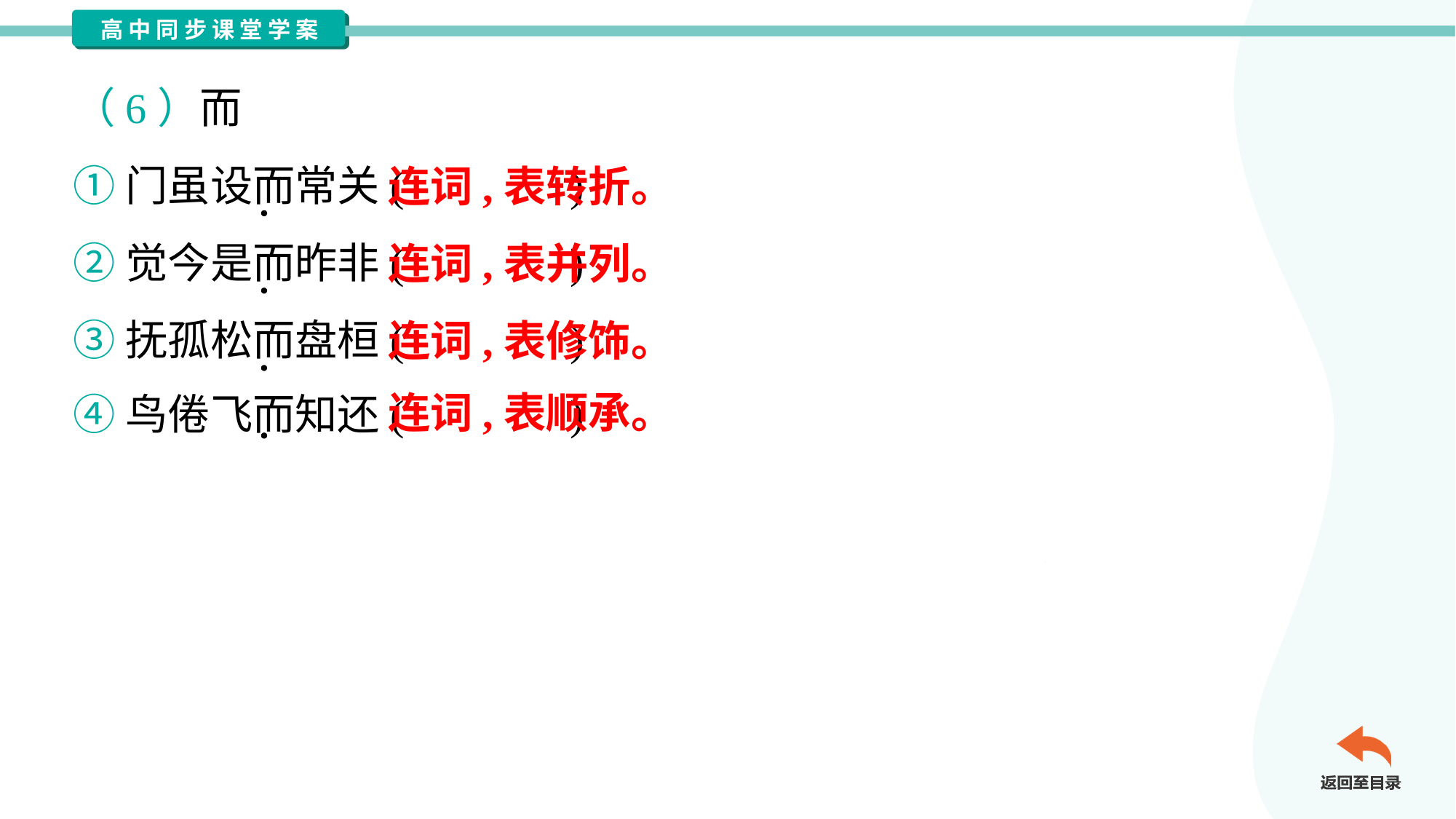

（6）而
①门虽设而常关(              )
②觉今是而昨非(              )
③抚孤松而盘桓(              )
④鸟倦飞而知还(              )
连词,表转折。
连词,表并列。

连词,表修饰。

连词,表顺承。